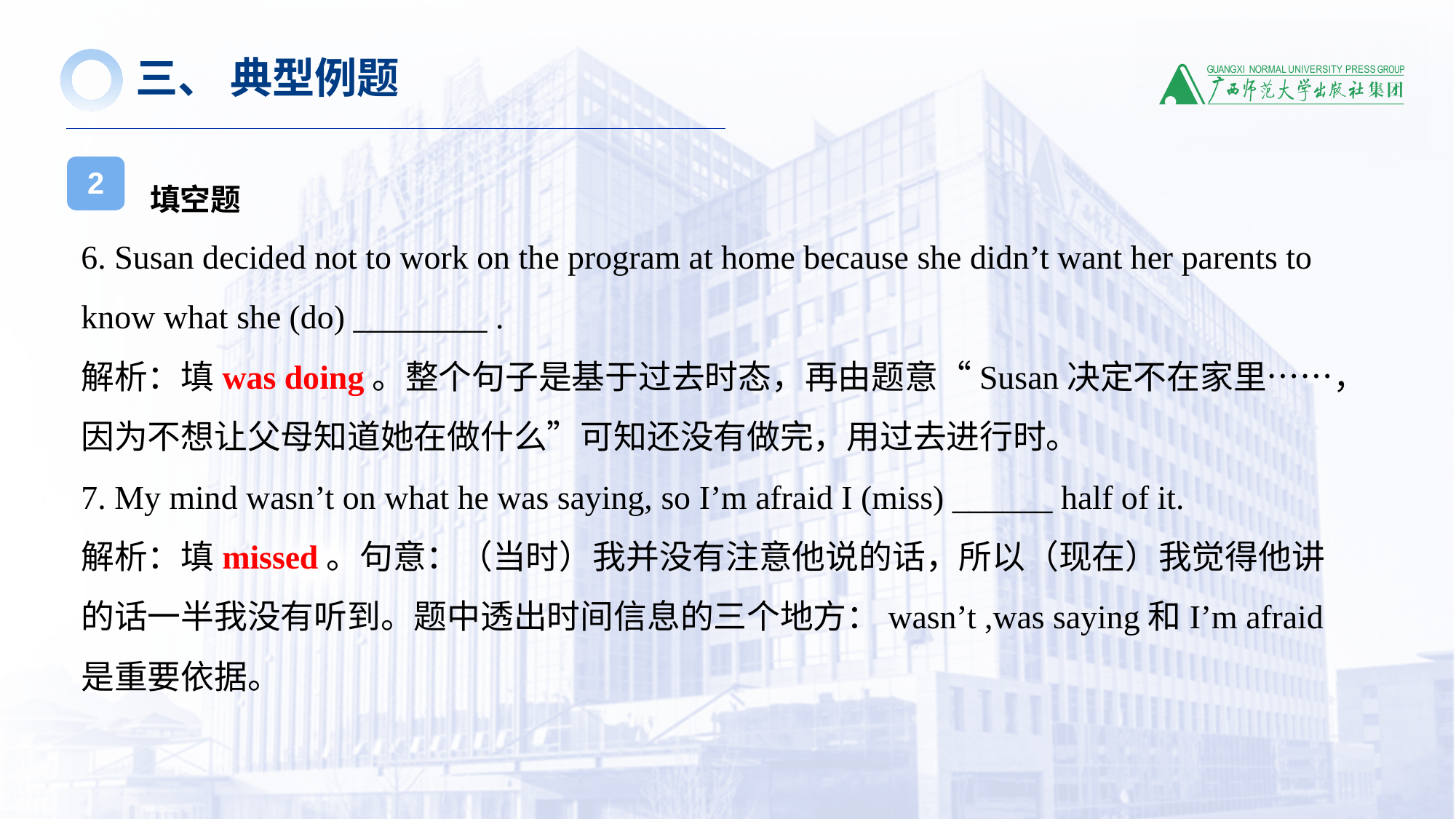

三、 典型例题

2

填空题
6. Susan decided not to work on the program at home because she didn’t want her parents to know what she (do) ________ .
解析：填was doing。整个句子是基于过去时态，再由题意“Susan决定不在家里……，因为不想让父母知道她在做什么”可知还没有做完，用过去进行时。
7. My mind wasn’t on what he was saying, so I’m afraid I (miss) ______ half of it.
解析：填missed。句意：（当时）我并没有注意他说的话，所以（现在）我觉得他讲的话一半我没有听到。题中透出时间信息的三个地方：wasn’t ,was saying和I’m afraid是重要依据。